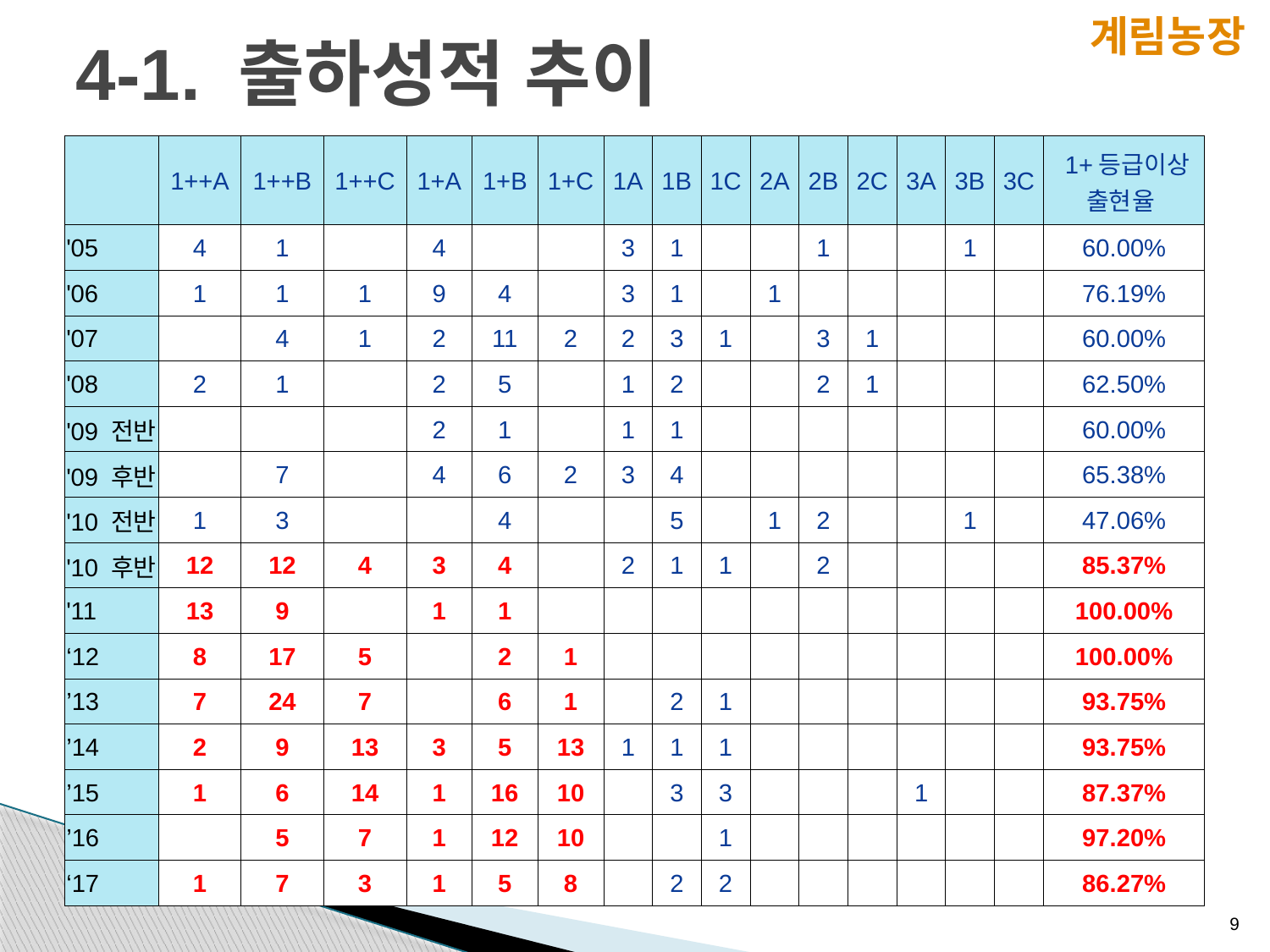

계림농장
# 4-1. 출하성적 추이
|  | 1++A | 1++B | 1++C | 1+A | 1+B | 1+C | 1A | 1B | 1C | 2A | 2B | 2C | 3A | 3B | 3C | 1+등급이상 출현율 |
| --- | --- | --- | --- | --- | --- | --- | --- | --- | --- | --- | --- | --- | --- | --- | --- | --- |
| '05 | 4 | 1 |  | 4 |  |  | 3 | 1 |  |  | 1 |  |  | 1 |  | 60.00% |
| '06 | 1 | 1 | 1 | 9 | 4 |  | 3 | 1 |  | 1 |  |  |  |  |  | 76.19% |
| '07 |  | 4 | 1 | 2 | 11 | 2 | 2 | 3 | 1 |  | 3 | 1 |  |  |  | 60.00% |
| '08 | 2 | 1 |  | 2 | 5 |  | 1 | 2 |  |  | 2 | 1 |  |  |  | 62.50% |
| '09 전반 |  |  |  | 2 | 1 |  | 1 | 1 |  |  |  |  |  |  |  | 60.00% |
| '09 후반 |  | 7 |  | 4 | 6 | 2 | 3 | 4 |  |  |  |  |  |  |  | 65.38% |
| '10 전반 | 1 | 3 |  |  | 4 |  |  | 5 |  | 1 | 2 |  |  | 1 |  | 47.06% |
| '10 후반 | 12 | 12 | 4 | 3 | 4 |  | 2 | 1 | 1 |  | 2 |  |  |  |  | 85.37% |
| '11 | 13 | 9 |  | 1 | 1 |  |  |  |  |  |  |  |  |  |  | 100.00% |
| ‘12 | 8 | 17 | 5 |  | 2 | 1 |  |  |  |  |  |  |  |  |  | 100.00% |
| ’13 | 7 | 24 | 7 |  | 6 | 1 |  | 2 | 1 |  |  |  |  |  |  | 93.75% |
| ’14 | 2 | 9 | 13 | 3 | 5 | 13 | 1 | 1 | 1 |  |  |  |  |  |  | 93.75% |
| ’15 | 1 | 6 | 14 | 1 | 16 | 10 |  | 3 | 3 |  |  |  | 1 |  |  | 87.37% |
| ’16 |  | 5 | 7 | 1 | 12 | 10 |  |  | 1 |  |  |  |  |  |  | 97.20% |
| ‘17 | 1 | 7 | 3 | 1 | 5 | 8 |  | 2 | 2 |  |  |  |  |  |  | 86.27% |

9